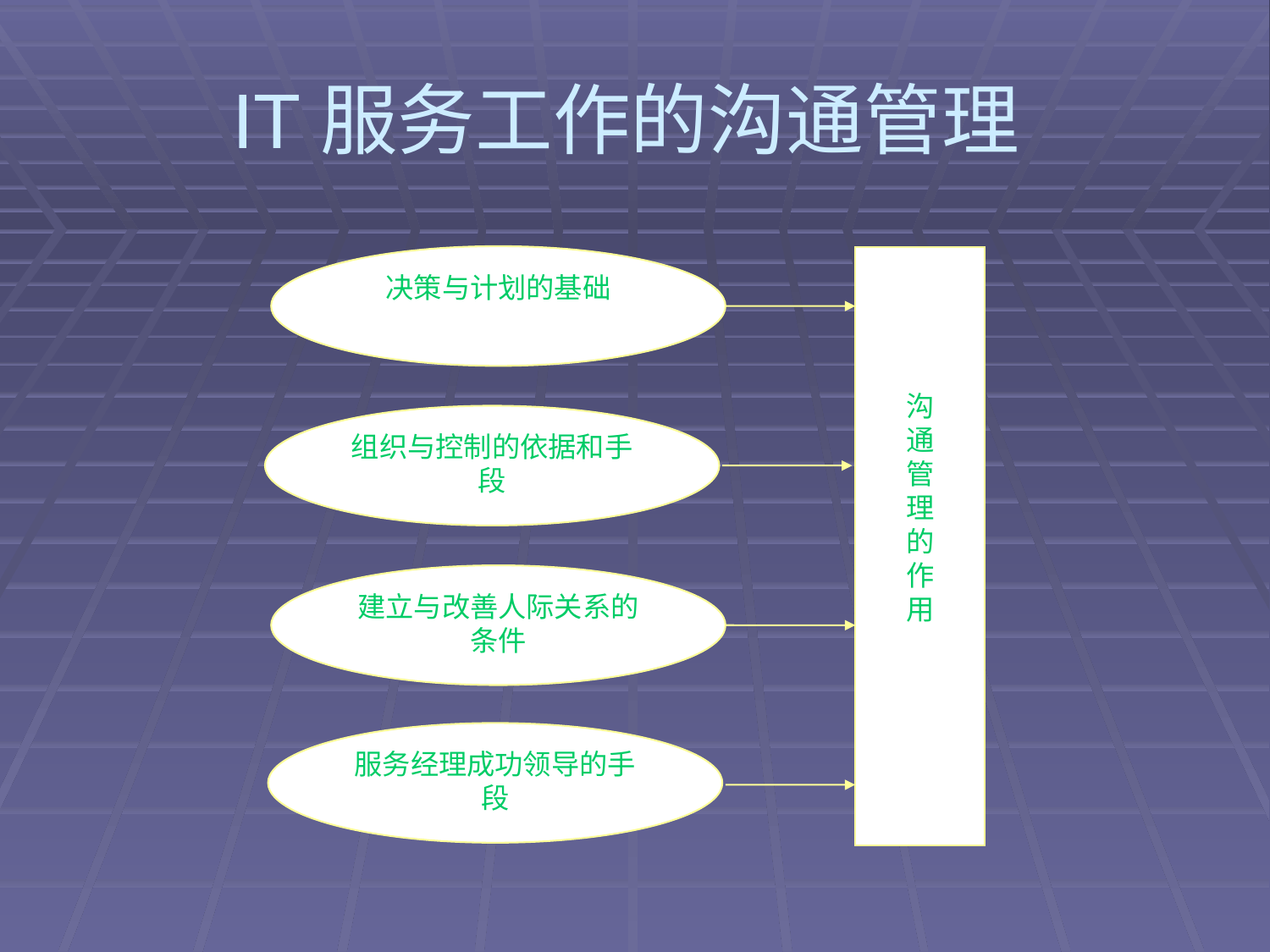

# IT服务工作的沟通管理
决策与计划的基础

沟
通
管
理
的
作
用

组织与控制的依据和手段

建立与改善人际关系的条件

服务经理成功领导的手段